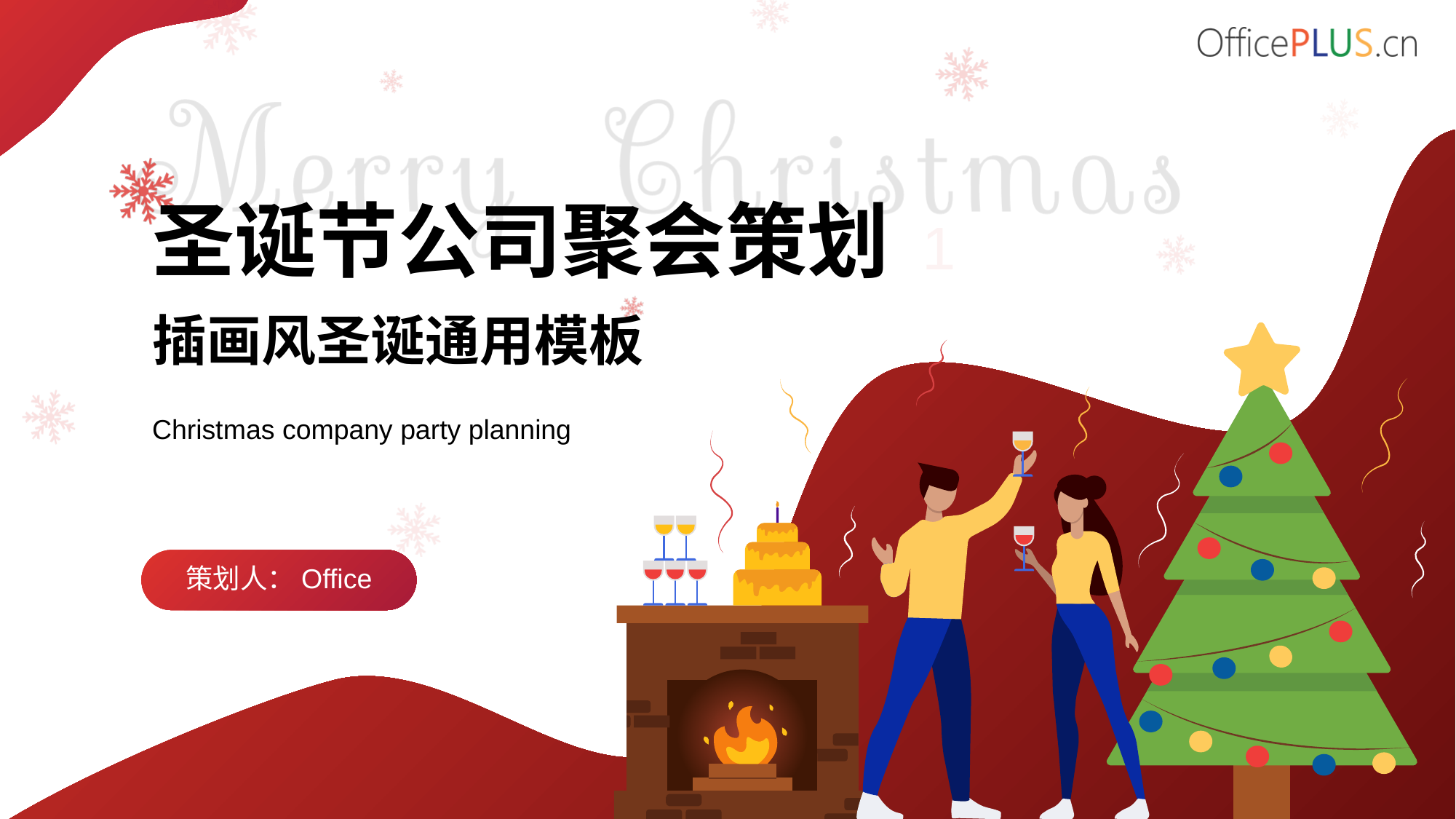

圣诞节公司聚会策划
插画风圣诞通用模板
Christmas company party planning
策划人：Office